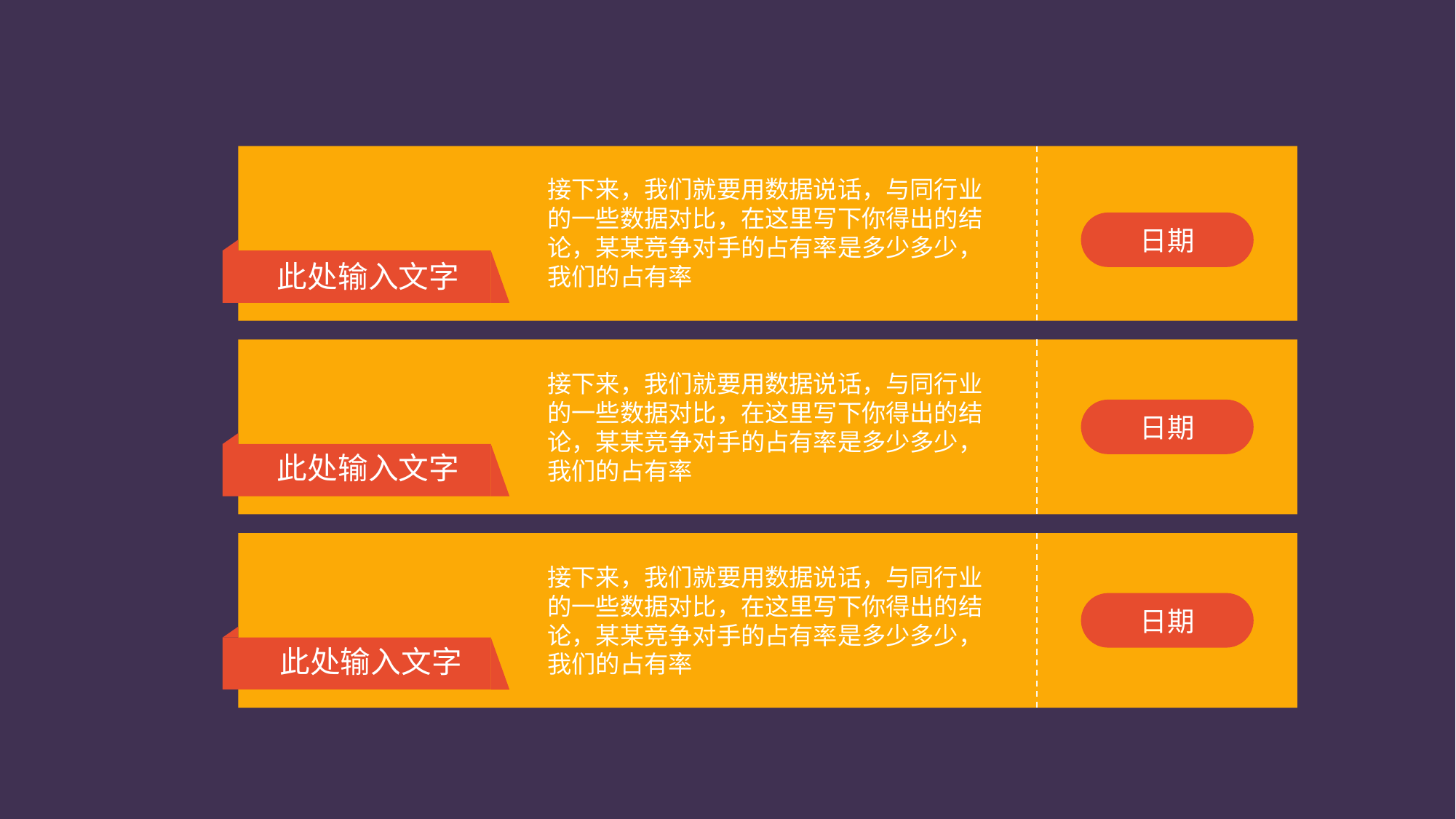

接下来，我们就要用数据说话，与同行业的一些数据对比，在这里写下你得出的结论，某某竞争对手的占有率是多少多少，我们的占有率
日期

此处输入文字

接下来，我们就要用数据说话，与同行业的一些数据对比，在这里写下你得出的结论，某某竞争对手的占有率是多少多少，我们的占有率
日期

此处输入文字

接下来，我们就要用数据说话，与同行业的一些数据对比，在这里写下你得出的结论，某某竞争对手的占有率是多少多少，我们的占有率
日期

此处输入文字